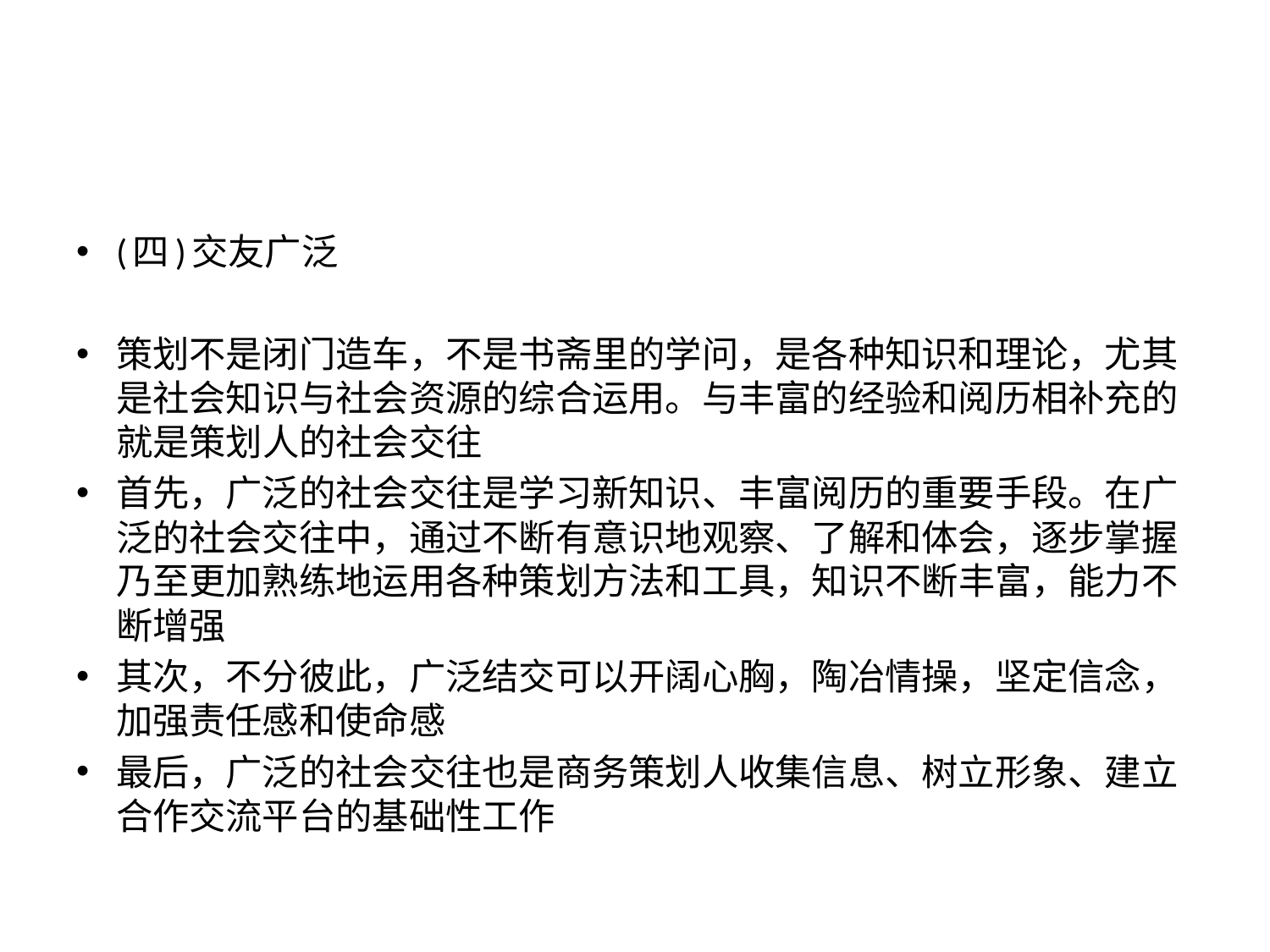

#
(四)交友广泛

策划不是闭门造车，不是书斋里的学问，是各种知识和理论，尤其是社会知识与社会资源的综合运用。与丰富的经验和阅历相补充的就是策划人的社会交往
首先，广泛的社会交往是学习新知识、丰富阅历的重要手段。在广泛的社会交往中，通过不断有意识地观察、了解和体会，逐步掌握乃至更加熟练地运用各种策划方法和工具，知识不断丰富，能力不断增强
其次，不分彼此，广泛结交可以开阔心胸，陶冶情操，坚定信念，加强责任感和使命感
最后，广泛的社会交往也是商务策划人收集信息、树立形象、建立合作交流平台的基础性工作